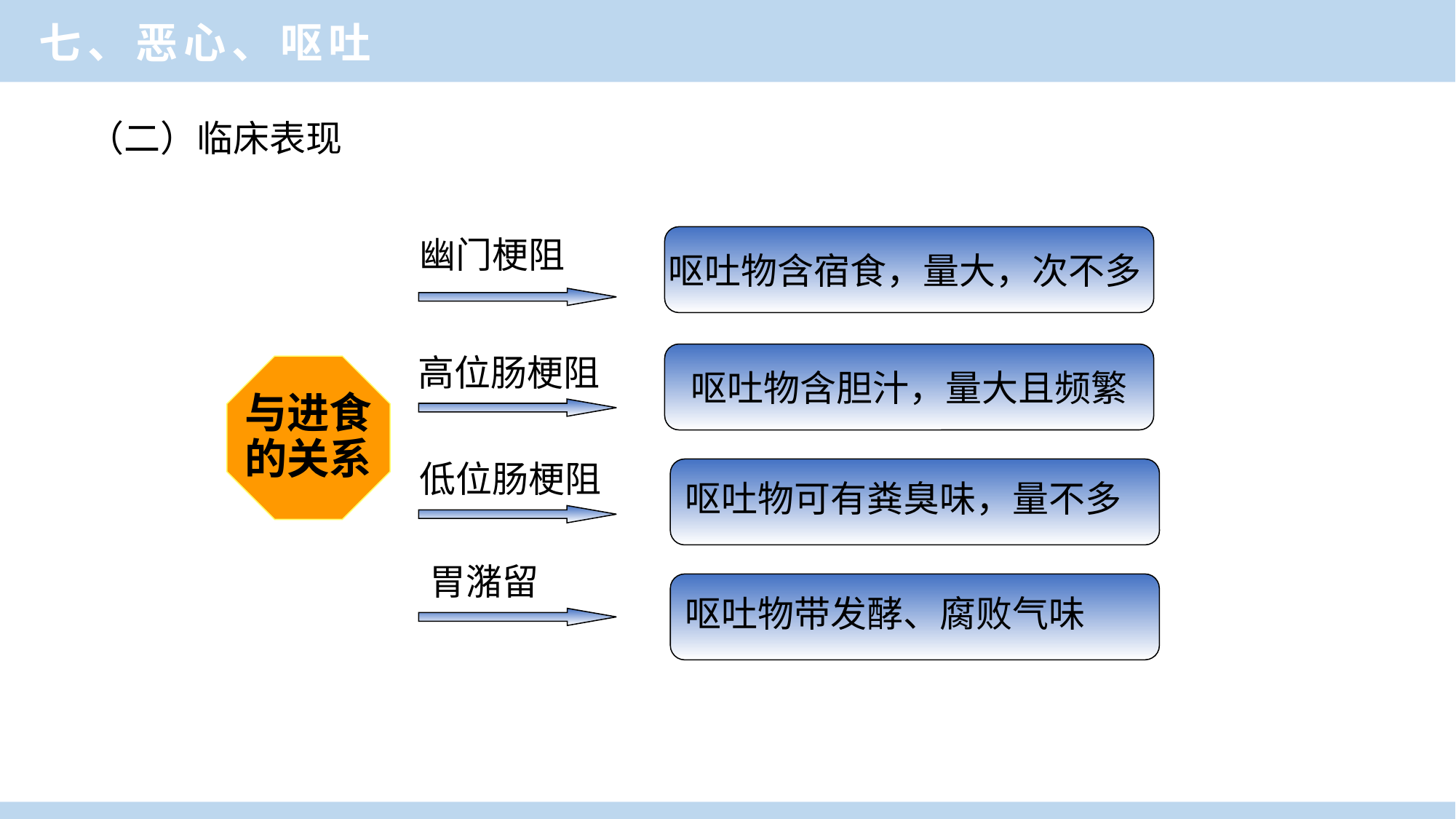

七、恶心、呕吐
（二）临床表现
幽门梗阻
呕吐物含宿食，量大，次不多

高位肠梗阻
呕吐物含胆汁，量大且频繁
与进食
的关系

低位肠梗阻
呕吐物可有粪臭味，量不多

胃潴留
呕吐物带发酵、腐败气味